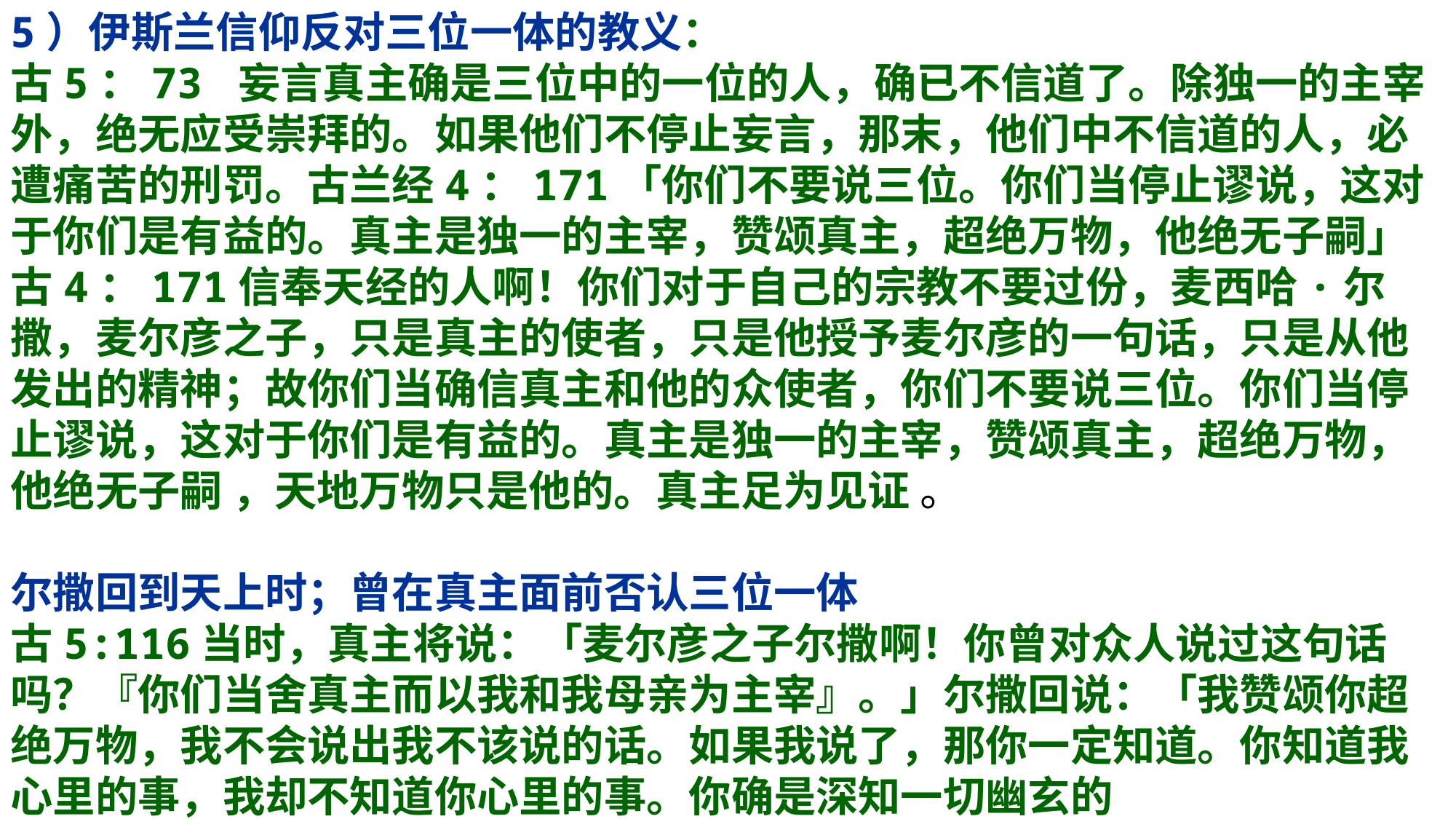

5）伊斯兰信仰反对三位一体的教义：
古5：73 妄言真主确是三位中的一位的人，确已不信道了。除独一的主宰外，绝无应受崇拜的。如果他们不停止妄言，那末，他们中不信道的人，必遭痛苦的刑罚。古兰经4：171「你们不要说三位。你们当停止谬说，这对于你们是有益的。真主是独一的主宰，赞颂真主，超绝万物，他绝无子嗣」
古4：171信奉天经的人啊！你们对于自己的宗教不要过份，麦西哈·尔撒，麦尔彦之子，只是真主的使者，只是他授予麦尔彦的一句话，只是从他发出的精神；故你们当确信真主和他的众使者，你们不要说三位。你们当停止谬说，这对于你们是有益的。真主是独一的主宰，赞颂真主，超绝万物，他绝无子嗣 ，天地万物只是他的。真主足为见证 。

尔撒回到天上时；曾在真主面前否认三位一体
古5:116当时，真主将说：「麦尔彦之子尔撒啊！你曾对众人说过这句话吗？『你们当舍真主而以我和我母亲为主宰』。」尔撒回说：「我赞颂你超绝万物，我不会说出我不该说的话。如果我说了，那你一定知道。你知道我心里的事，我却不知道你心里的事。你确是深知一切幽玄的